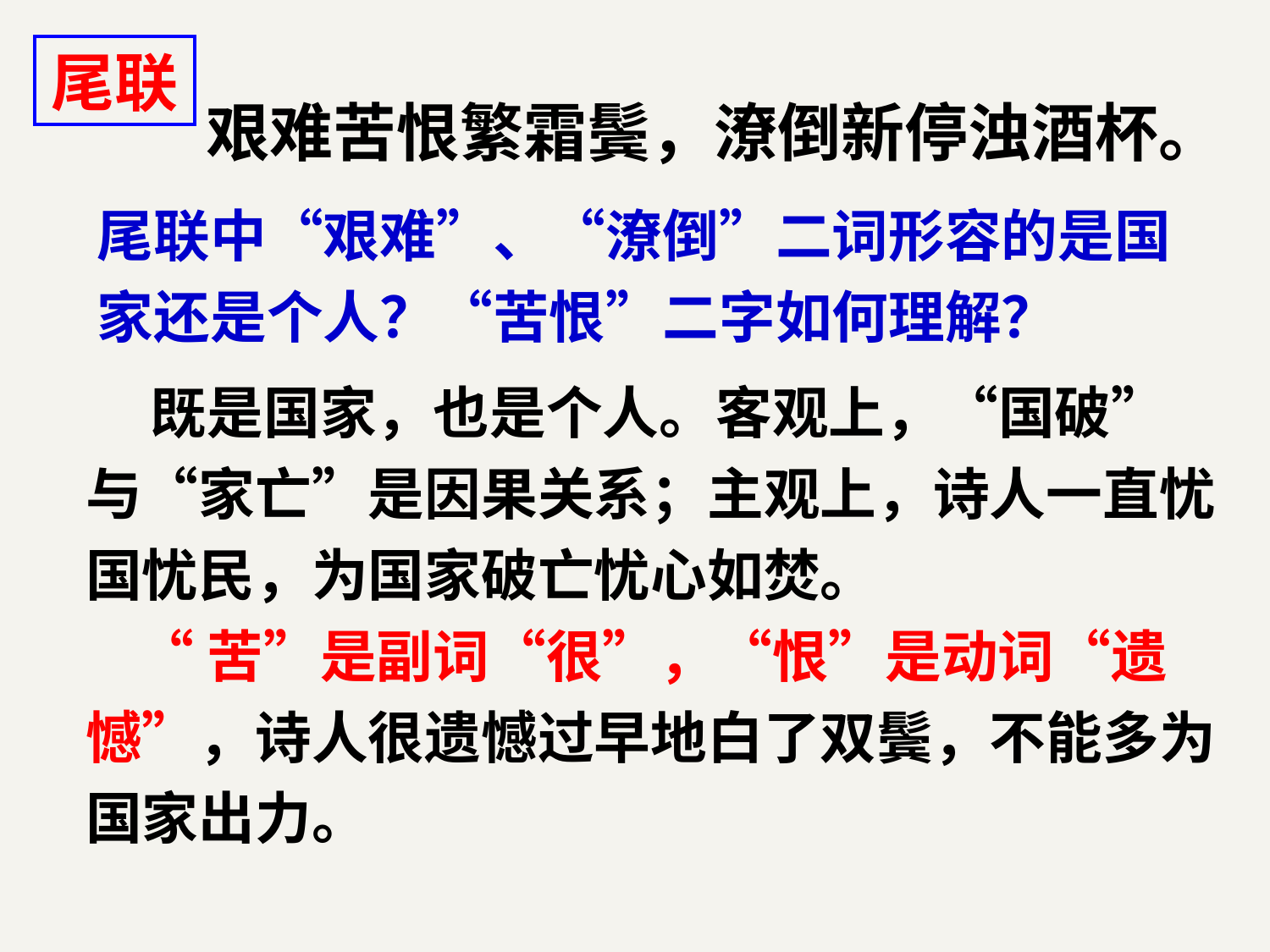

尾联
   艰难苦恨繁霜鬓，潦倒新停浊酒杯。
尾联中“艰难”、“潦倒”二词形容的是国家还是个人？“苦恨”二字如何理解？
    既是国家，也是个人。客观上，“国破”与“家亡”是因果关系；主观上，诗人一直忧国忧民，为国家破亡忧心如焚。
    “苦”是副词“很”，“恨”是动词“遗憾”，诗人很遗憾过早地白了双鬓，不能多为国家出力。